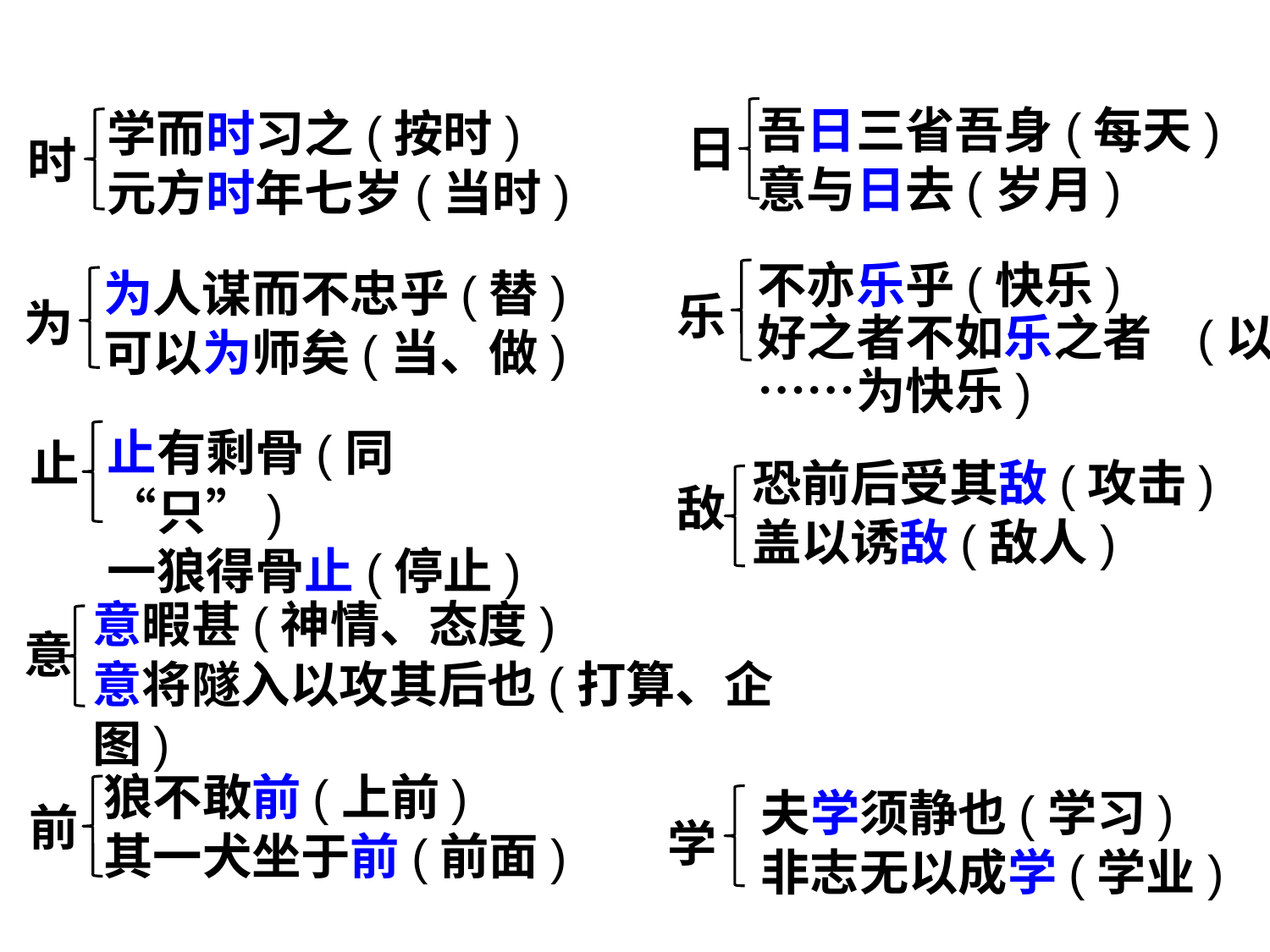

吾日三省吾身(每天)
意与日去(岁月)
学而时习之(按时)
元方时年七岁(当时)

日
时
不亦乐乎(快乐)
好之者不如乐之者   (以……为快乐)
为人谋而不忠乎(替)
可以为师矣(当、做)

乐
为
止有剩骨(同“只”)
一狼得骨止(停止)

止
恐前后受其敌(攻击)
盖以诱敌(敌人)

敌
意暇甚(神情、态度)
意将隧入以攻其后也(打算、企图)

意
狼不敢前(上前)
其一犬坐于前(前面)

夫学须静也(学习)
非志无以成学(学业)

前
学